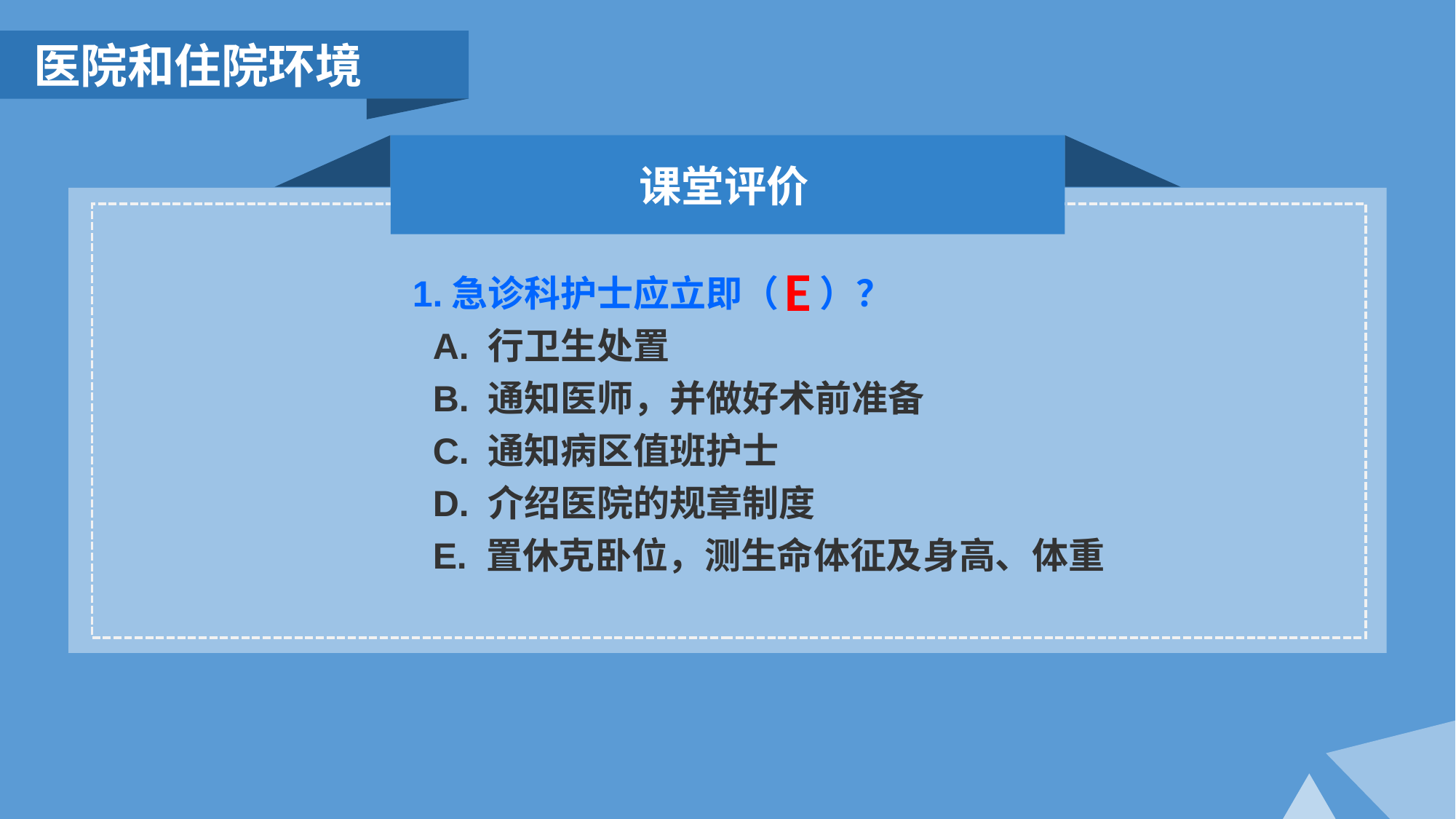

医院和住院环境

课堂评价

E
1.急诊科护士应立即（     ）？
  A. 行卫生处置
  B. 通知医师，并做好术前准备
  C. 通知病区值班护士
  D. 介绍医院的规章制度
  E. 置休克卧位，测生命体征及身高、体重